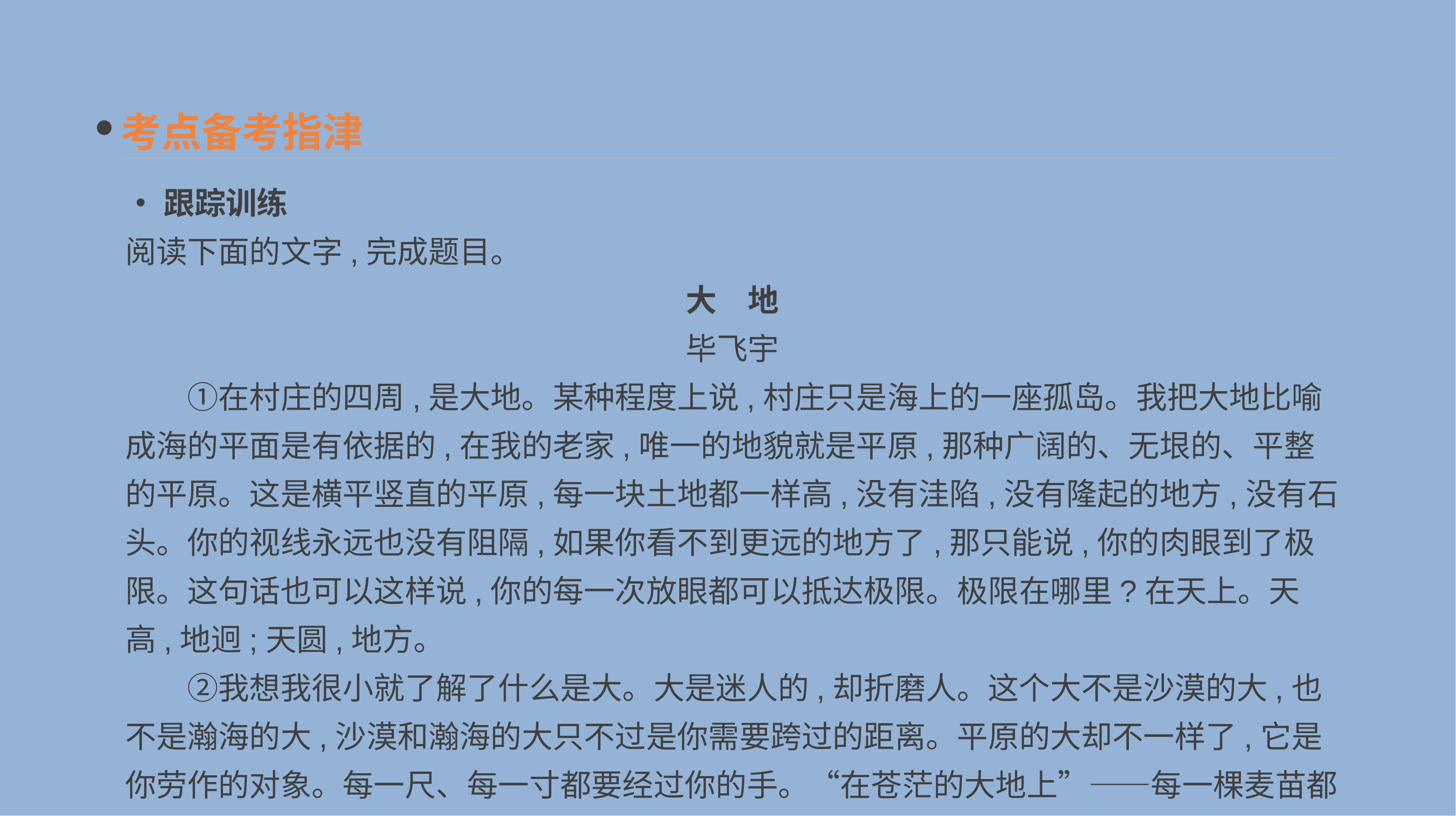

考点备考指津

•跟踪训练
阅读下面的文字,完成题目。
大　地
毕飞宇
　　①在村庄的四周,是大地。某种程度上说,村庄只是海上的一座孤岛。我把大地比喻成海的平面是有依据的,在我的老家,唯一的地貌就是平原,那种广阔的、无垠的、平整的平原。这是横平竖直的平原,每一块土地都一样高,没有洼陷,没有隆起的地方,没有石头。你的视线永远也没有阻隔,如果你看不到更远的地方了,那只能说,你的肉眼到了极限。这句话也可以这样说,你的每一次放眼都可以抵达极限。极限在哪里?在天上。天高,地迥;天圆,地方。
　　②我想我很小就了解了什么是大。大是迷人的,却折磨人。这个大不是沙漠的大,也不是瀚海的大,沙漠和瀚海的大只不过是你需要跨过的距离。平原的大却不一样了,它是你劳作的对象。每一尺、每一寸都要经过你的手。“在苍茫的大地上”——每一棵麦苗都是